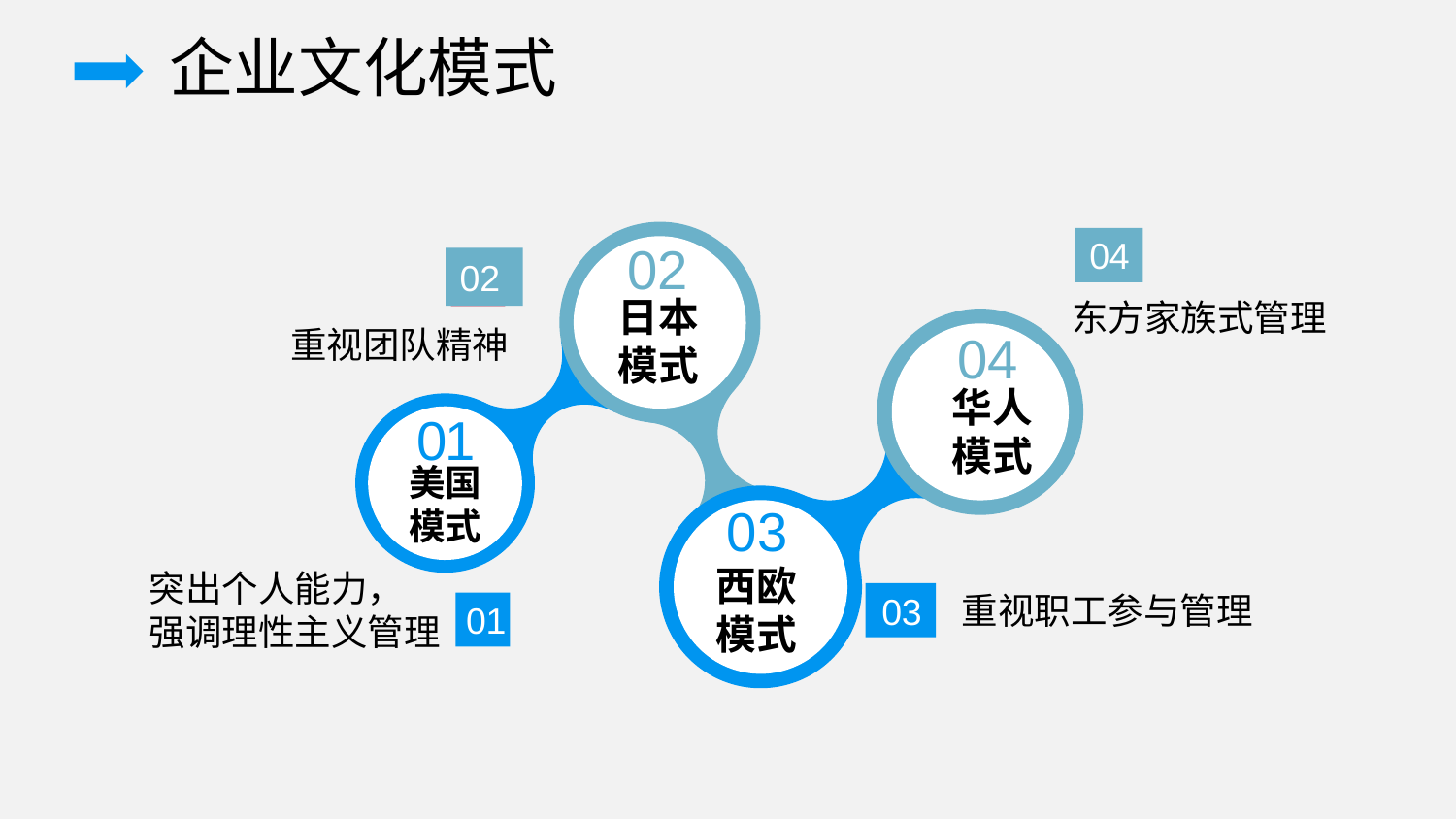

企业文化模式

04

东方家族式管理
02
日本模式
02

重视团队精神

04
华人
模式

01
美国
模式

03
西欧
模式
突出个人能力，
强调理性主义管理
01

重视职工参与管理
03